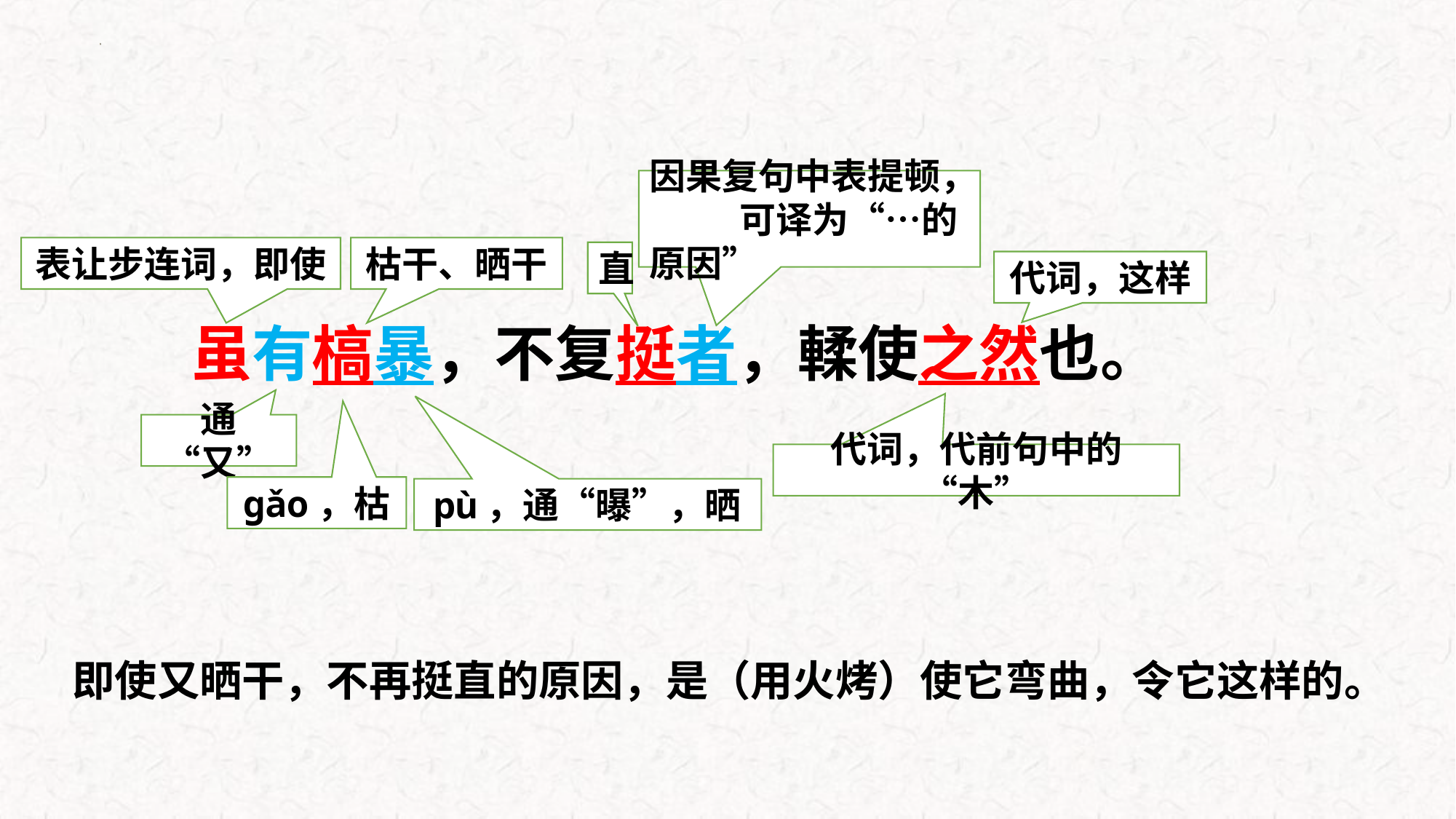

因果复句中表提顿，           可译为“…的原因”
表让步连词，即使
枯干、晒干
直
代词，这样
虽有槁暴，不复挺者，輮使之然也。
通“又”
代词，代前句中的“木”
gǎo，枯
pù，通“曝”，晒
即使又晒干，不再挺直的原因，是（用火烤）使它弯曲，令它这样的。